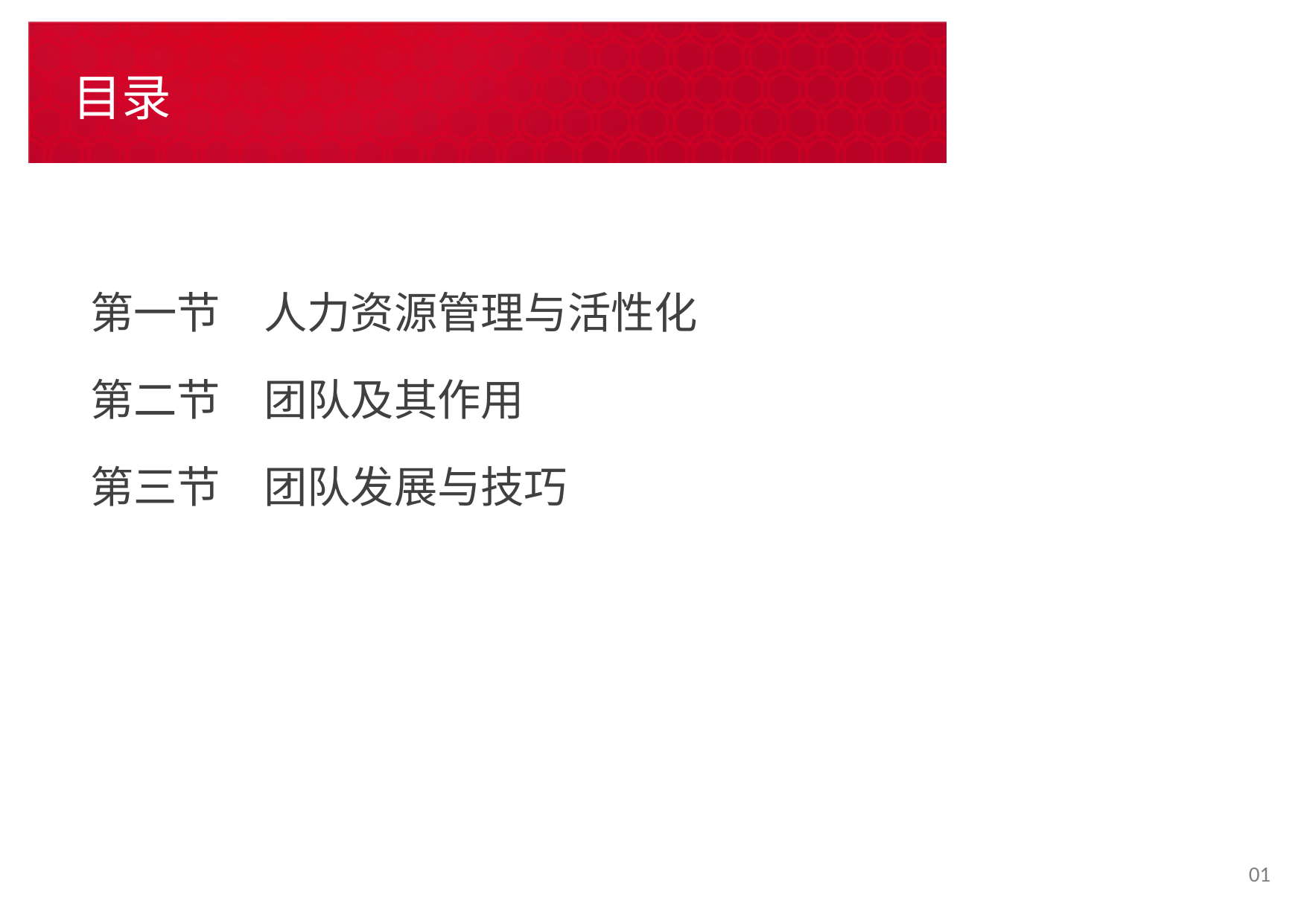

# 目录
第一节　人力资源管理与活性化
第二节　团队及其作用
第三节　团队发展与技巧
01